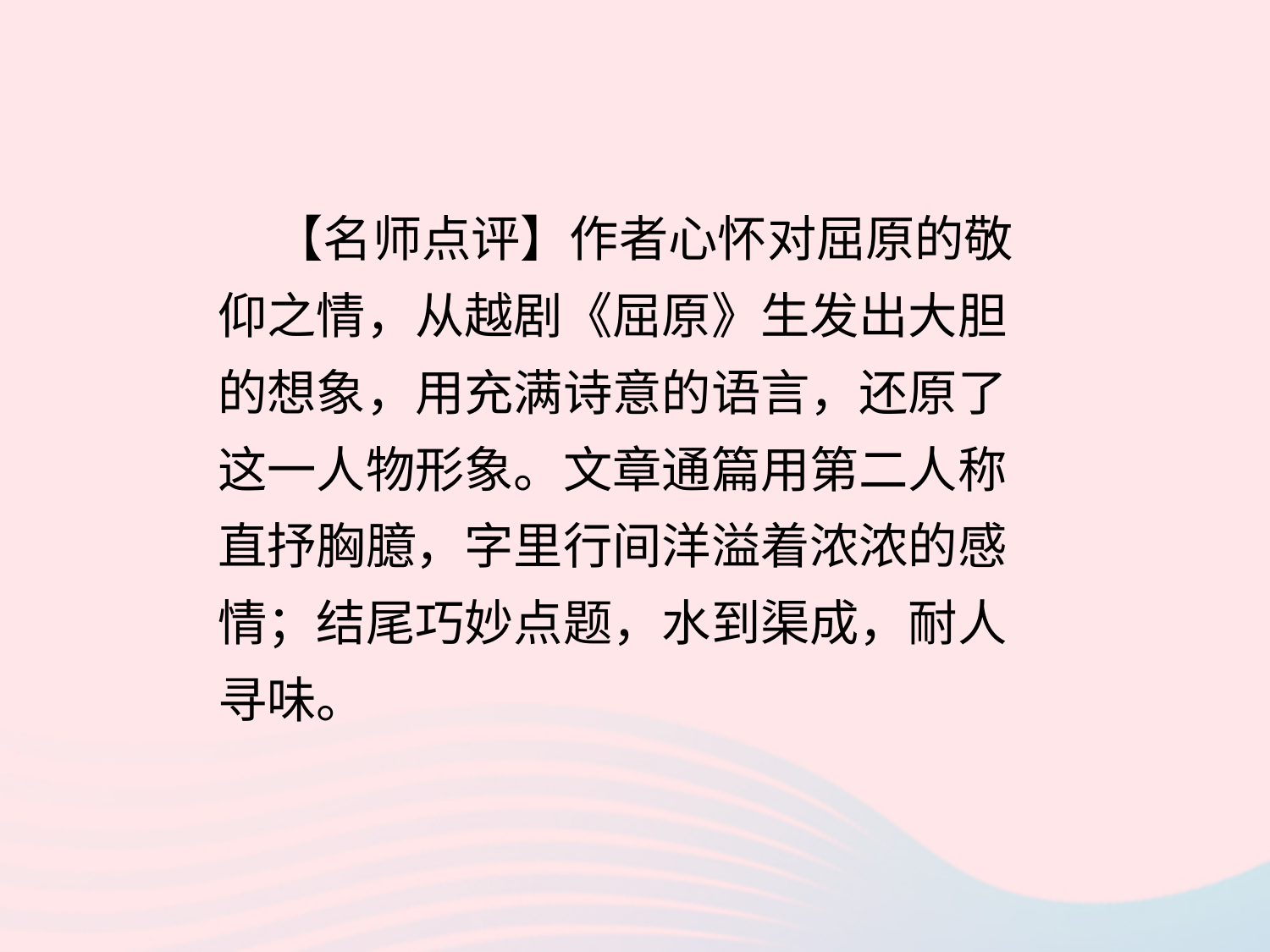

【名师点评】作者心怀对屈原的敬仰之情，从越剧《屈原》生发出大胆的想象，用充满诗意的语言，还原了这一人物形象。文章通篇用第二人称直抒胸臆，字里行间洋溢着浓浓的感情；结尾巧妙点题，水到渠成，耐人寻味。